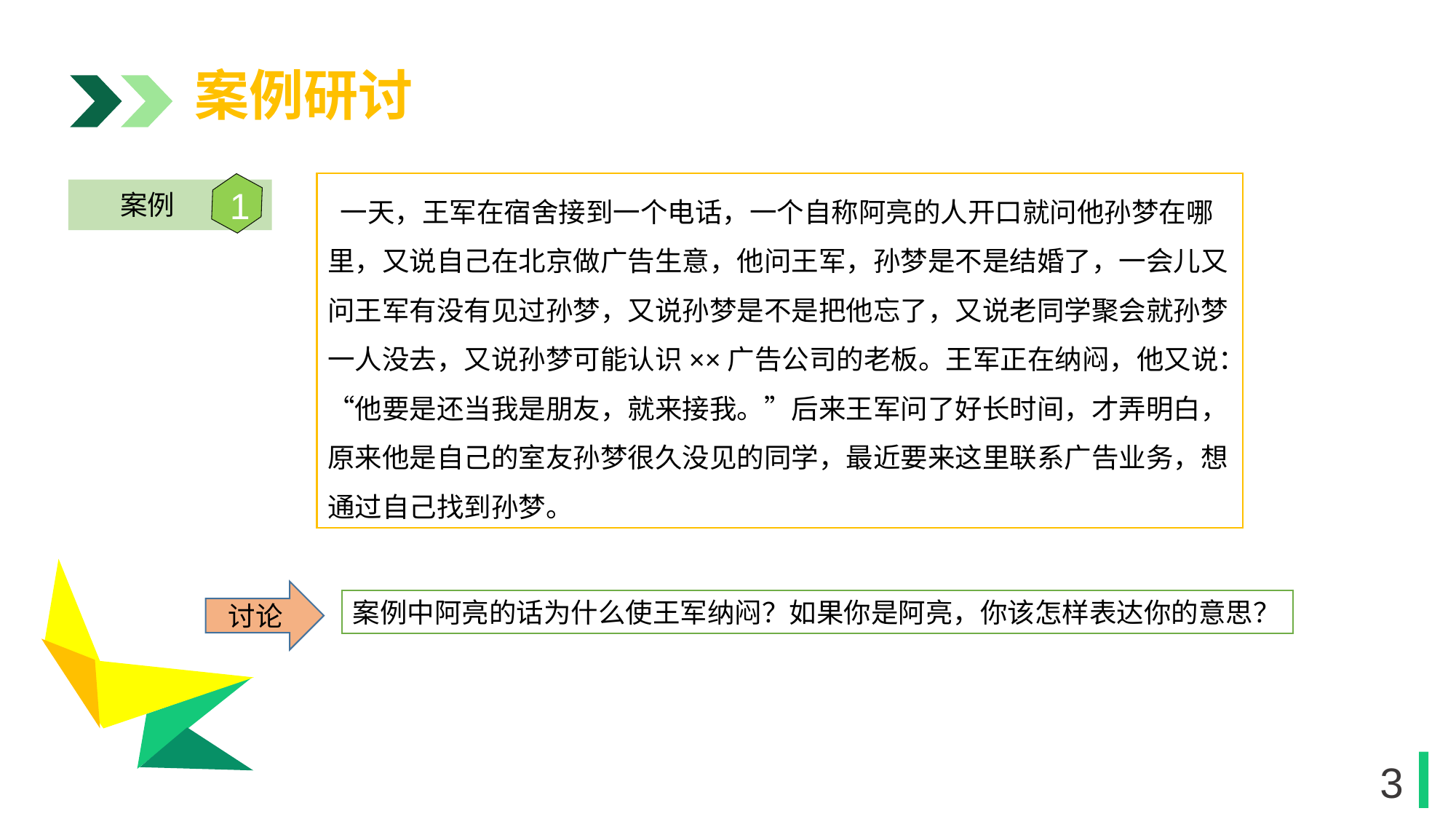

案例研讨

 一天，王军在宿舍接到一个电话，一个自称阿亮的人开口就问他孙梦在哪里，又说自己在北京做广告生意，他问王军，孙梦是不是结婚了，一会儿又问王军有没有见过孙梦，又说孙梦是不是把他忘了，又说老同学聚会就孙梦一人没去，又说孙梦可能认识××广告公司的老板。王军正在纳闷，他又说：“他要是还当我是朋友，就来接我。”后来王军问了好长时间，才弄明白，原来他是自己的室友孙梦很久没见的同学，最近要来这里联系广告业务，想通过自己找到孙梦。
1

案例
1

讨论
案例中阿亮的话为什么使王军纳闷？如果你是阿亮，你该怎样表达你的意思？
1
3